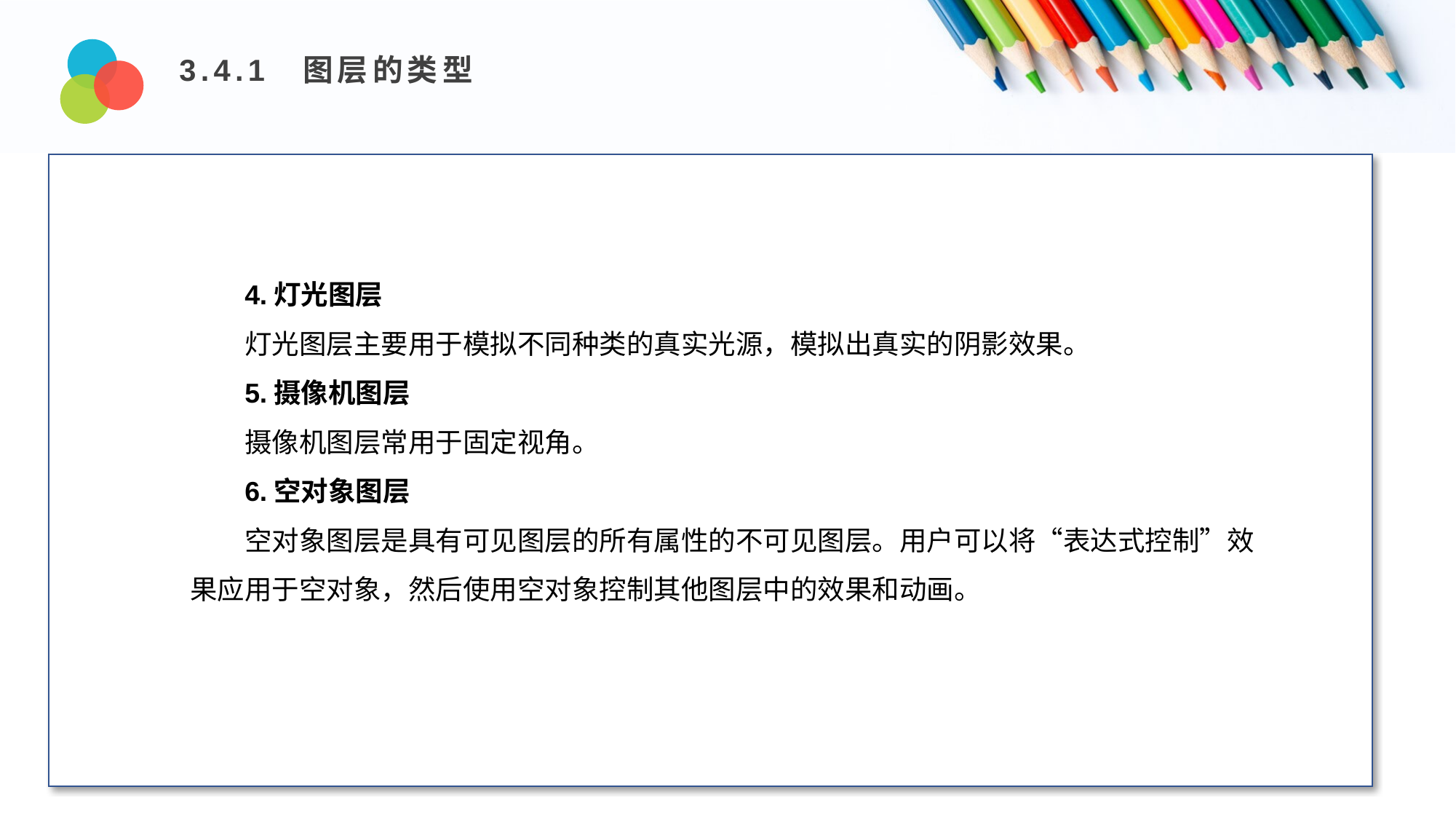

3.4.1  图层的类型
Design and Production
4.灯光图层
灯光图层主要用于模拟不同种类的真实光源，模拟出真实的阴影效果。
5.摄像机图层
摄像机图层常用于固定视角。
6.空对象图层
空对象图层是具有可见图层的所有属性的不可见图层。用户可以将“表达式控制”效果应用于空对象，然后使用空对象控制其他图层中的效果和动画。